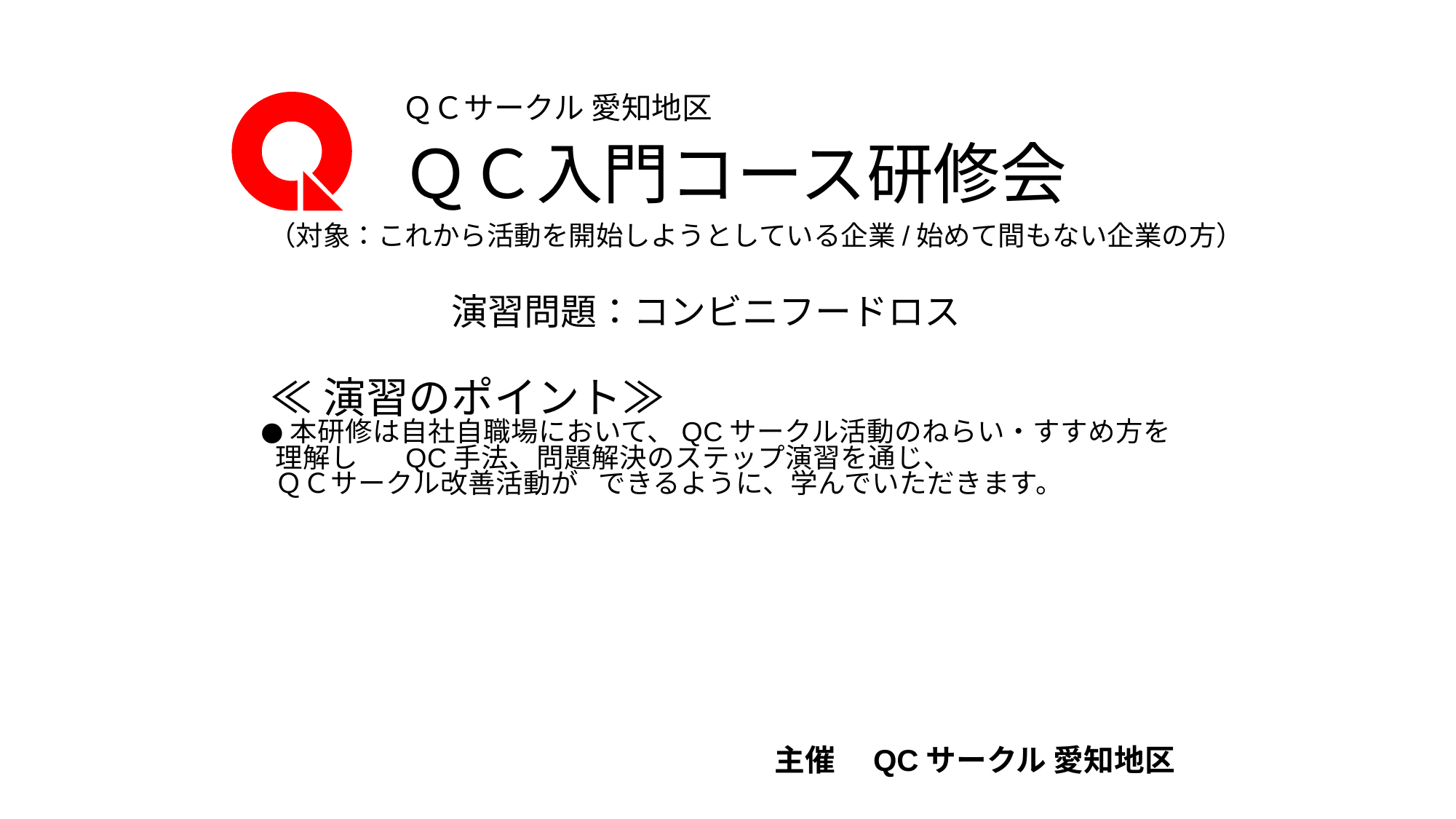

ＱＣサークル 愛知地区
ＱＣ入門コース研修会

（対象：これから活動を開始しようとしている企業/始めて間もない企業の方）
演習問題：コンビニフードロス
≪演習のポイント≫
●本研修は自社自職場において、QCサークル活動のねらい・すすめ方を
     理解し　  QC手法、問題解決のステップ演習を通じ、
     ＱＣサークル改善活動が   できるように、学んでいただきます。
主催　QCサークル 愛知地区